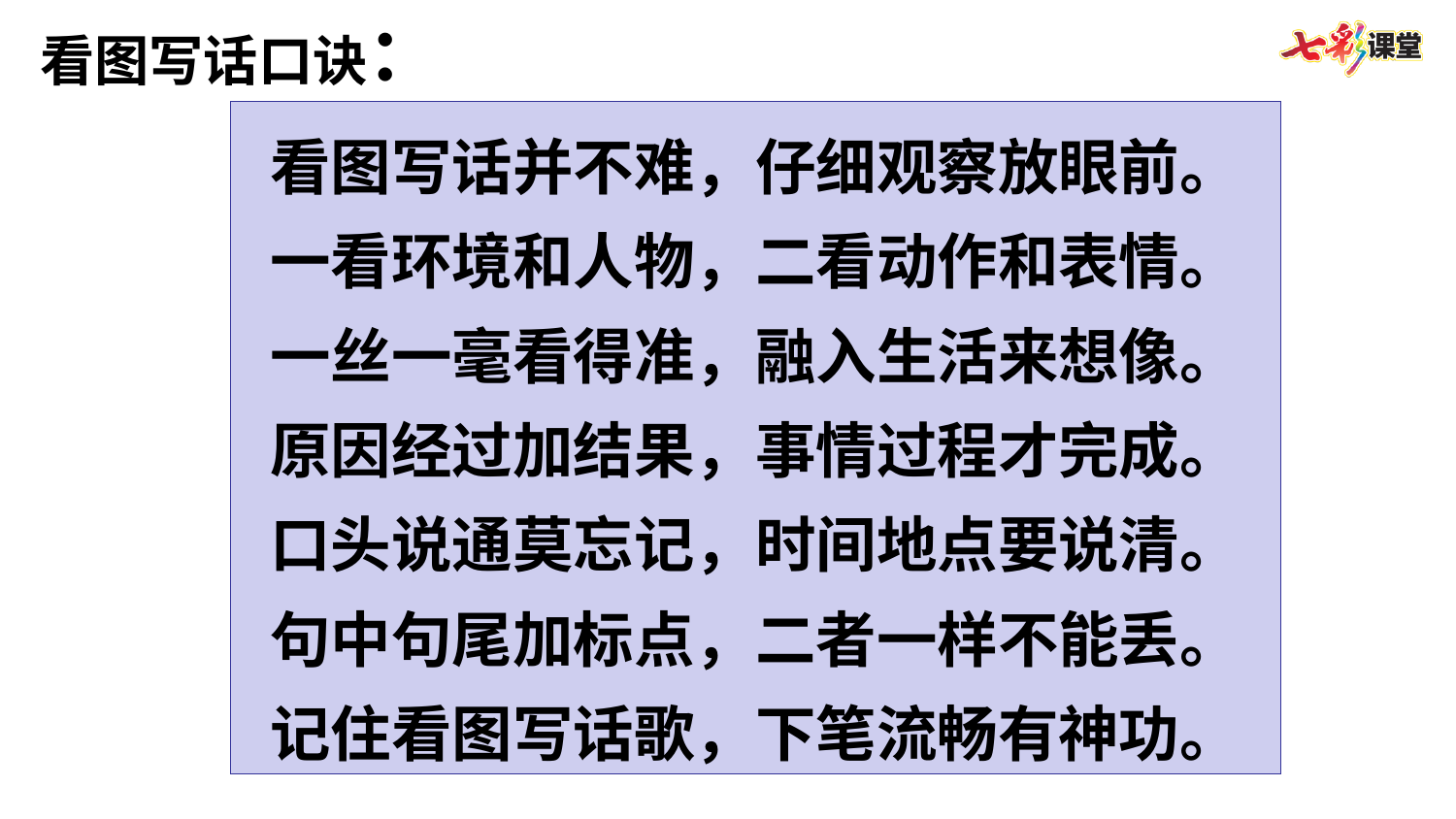

看图写话口诀：
看图写话并不难，仔细观察放眼前。
一看环境和人物，二看动作和表情。
一丝一毫看得准，融入生活来想像。
原因经过加结果，事情过程才完成。
口头说通莫忘记，时间地点要说清。
句中句尾加标点，二者一样不能丢。
记住看图写话歌，下笔流畅有神功。